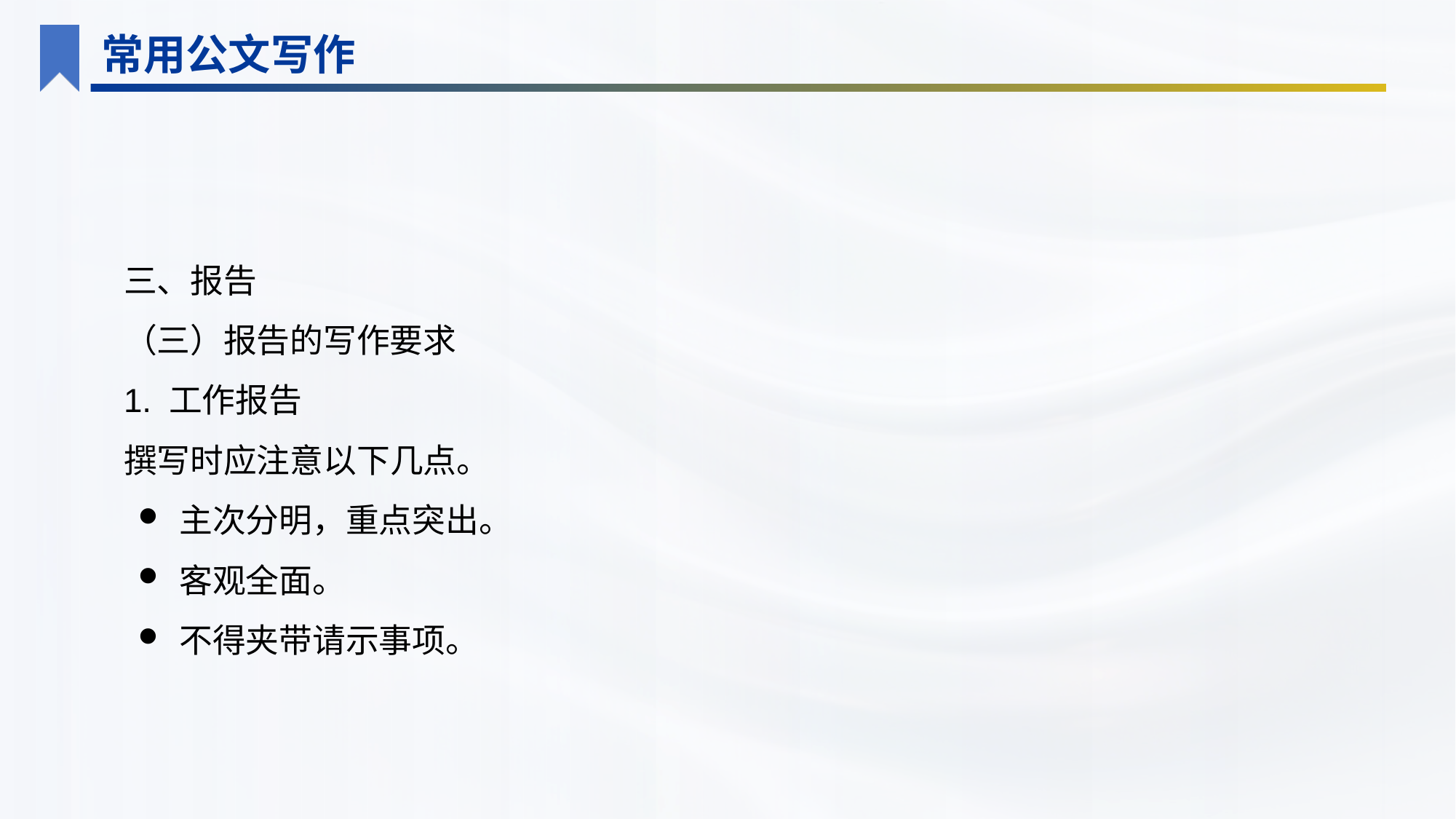

常用公文写作
三、报告
（三）报告的写作要求
1. 工作报告
撰写时应注意以下几点。
主次分明，重点突出。
客观全面。
不得夹带请示事项。